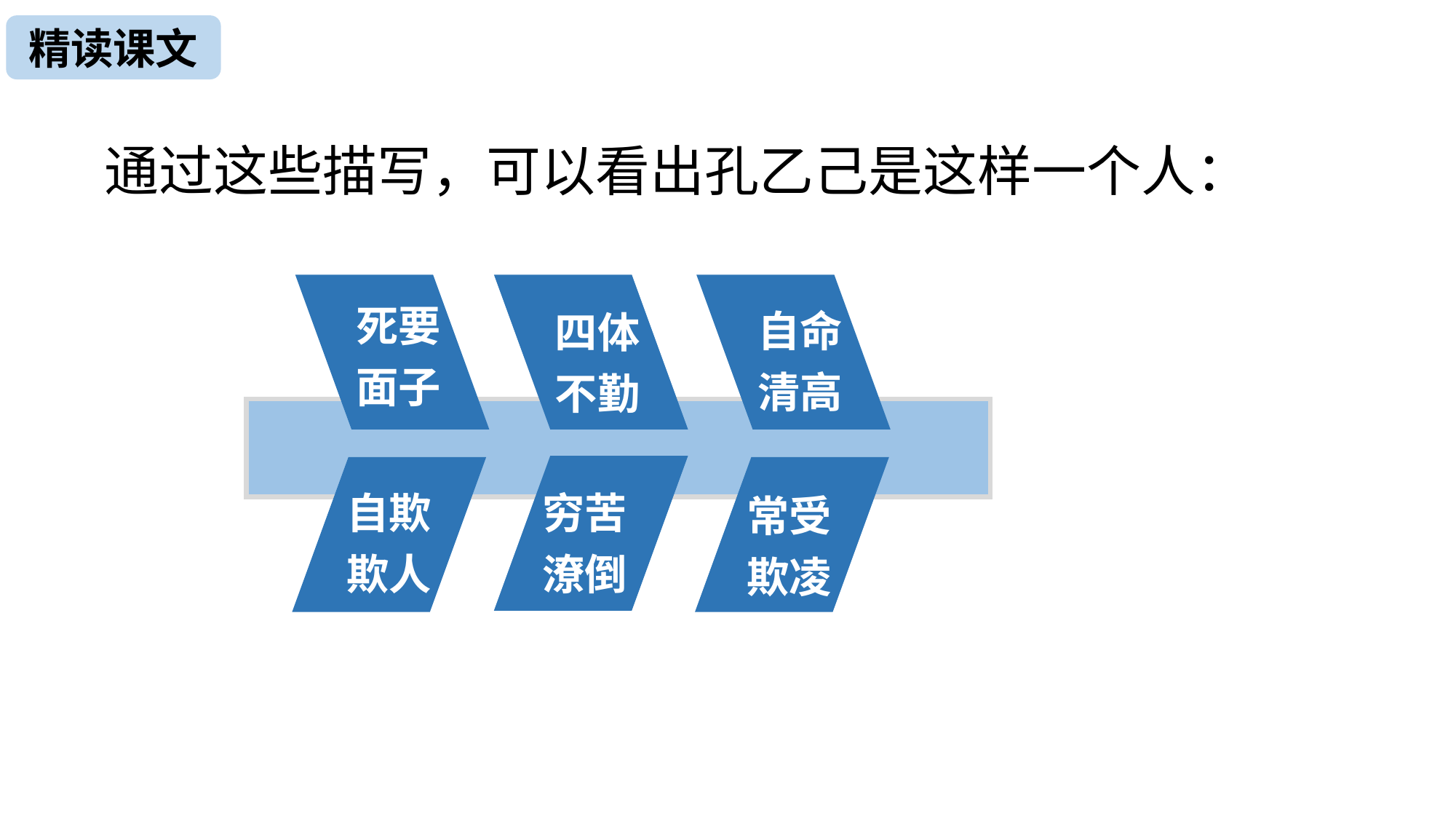

精读课文
通过这些描写，可以看出孔乙己是这样一个人：

自命清高
死要面子
四体不勤

常受欺凌
自欺欺人
穷苦潦倒